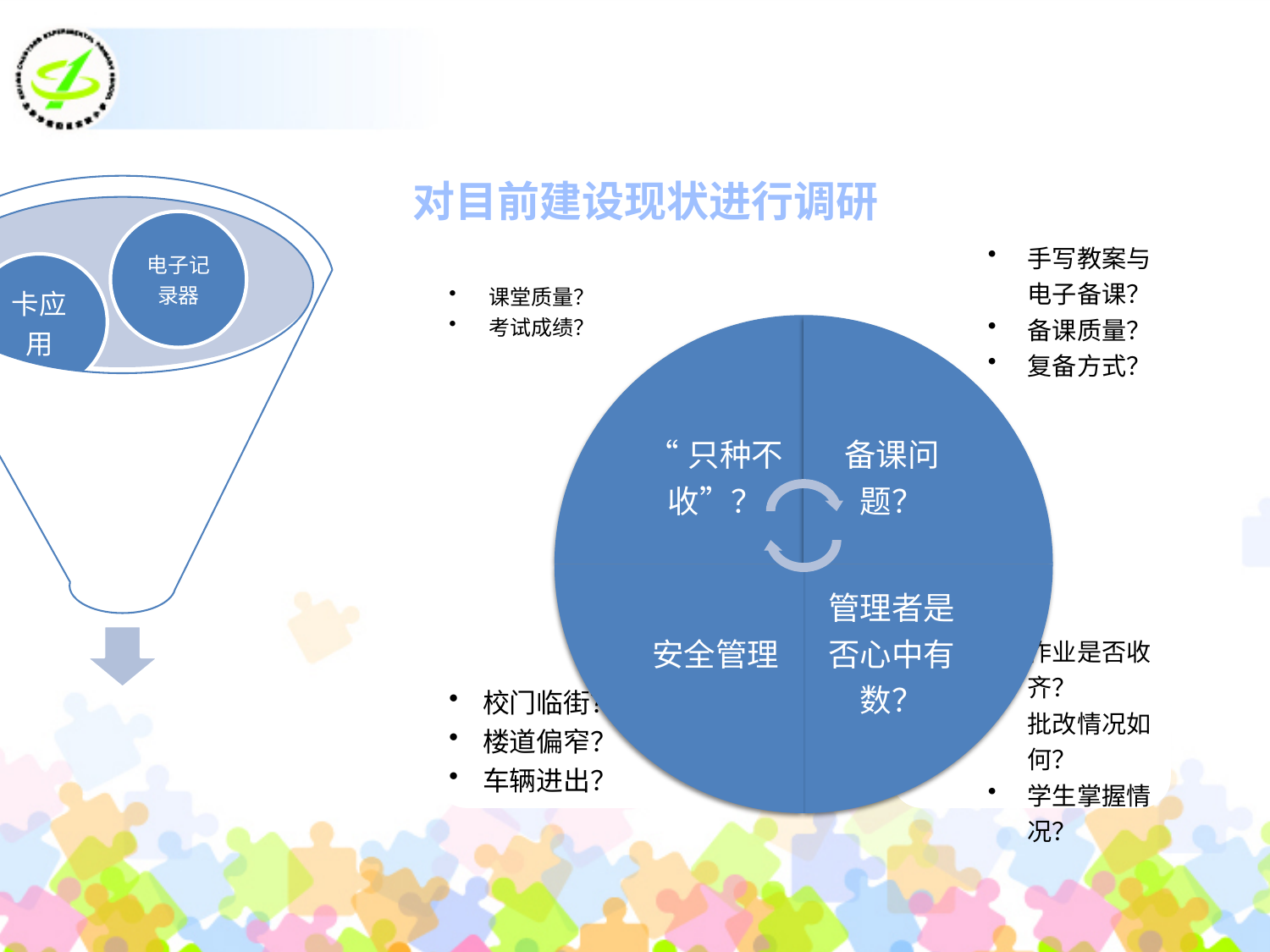

电子记录器
卡应用
课件应用
对目前建设现状进行调研
“只种不收”？
备课问题？
课堂质量？
考试成绩？
手写教案与电子备课？
备课质量？
复备方式？
管理者是否心中有数？
批改情况如何？
学生掌握情况？
作业是否收齐？
安全管理
校门临街？
车辆进出？
楼道偏窄？